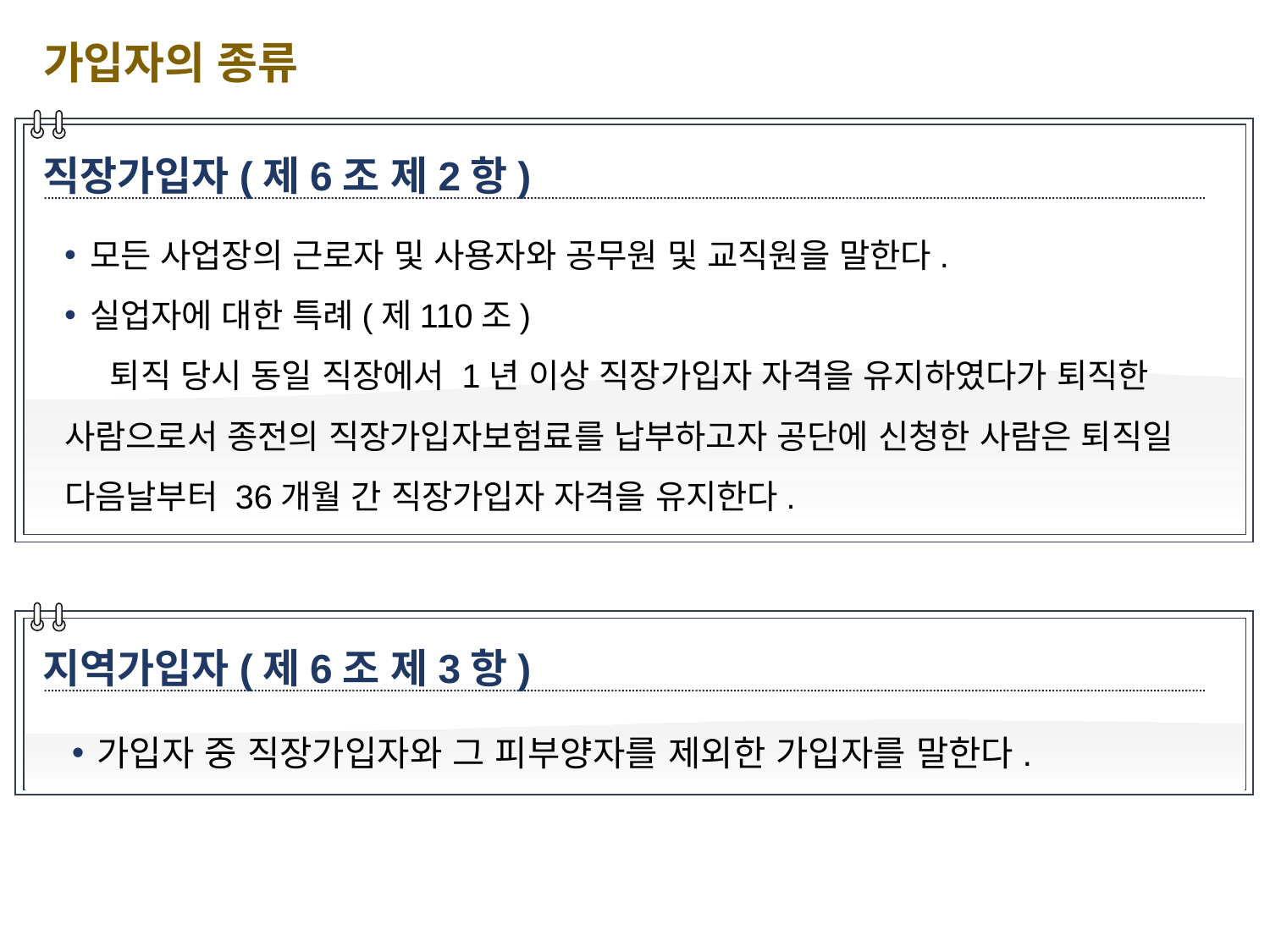

가입자의 종류

직장가입자(제6조 제2항)

모든 사업장의 근로자 및 사용자와 공무원 및 교직원을 말한다.
실업자에 대한 특례(제110조)
    퇴직 당시 동일 직장에서 1년 이상 직장가입자 자격을 유지하였다가 퇴직한 사람으로서 종전의 직장가입자보험료를 납부하고자 공단에 신청한 사람은 퇴직일 다음날부터 36개월 간 직장가입자 자격을 유지한다.

지역가입자(제6조 제3항)

가입자 중 직장가입자와 그 피부양자를 제외한 가입자를 말한다.